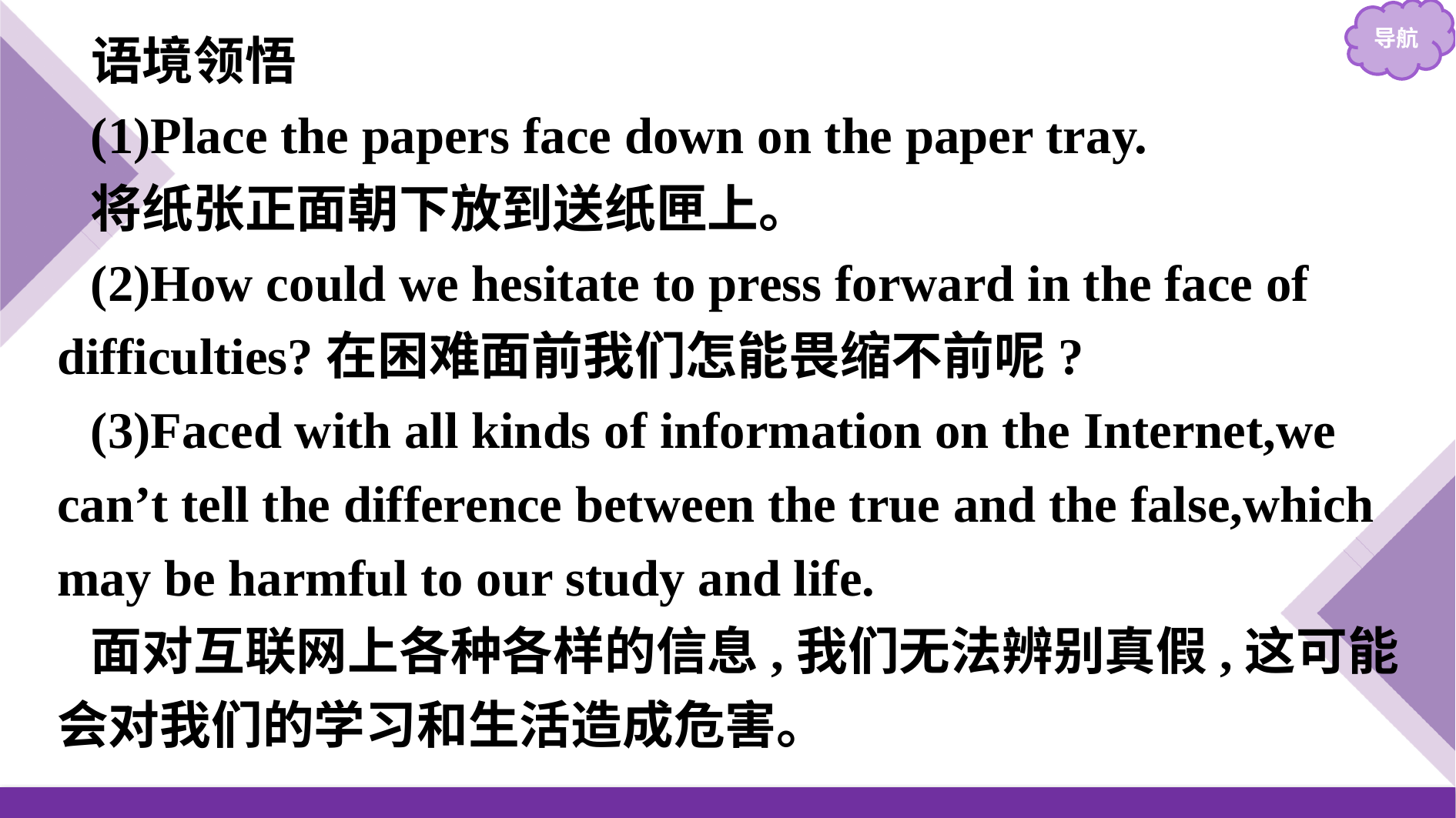

语境领悟
(1)Place the papers face down on the paper tray.
将纸张正面朝下放到送纸匣上。
(2)How could we hesitate to press forward in the face of difficulties?在困难面前我们怎能畏缩不前呢?
(3)Faced with all kinds of information on the Internet,we can’t tell the difference between the true and the false,which may be harmful to our study and life.
面对互联网上各种各样的信息,我们无法辨别真假,这可能会对我们的学习和生活造成危害。